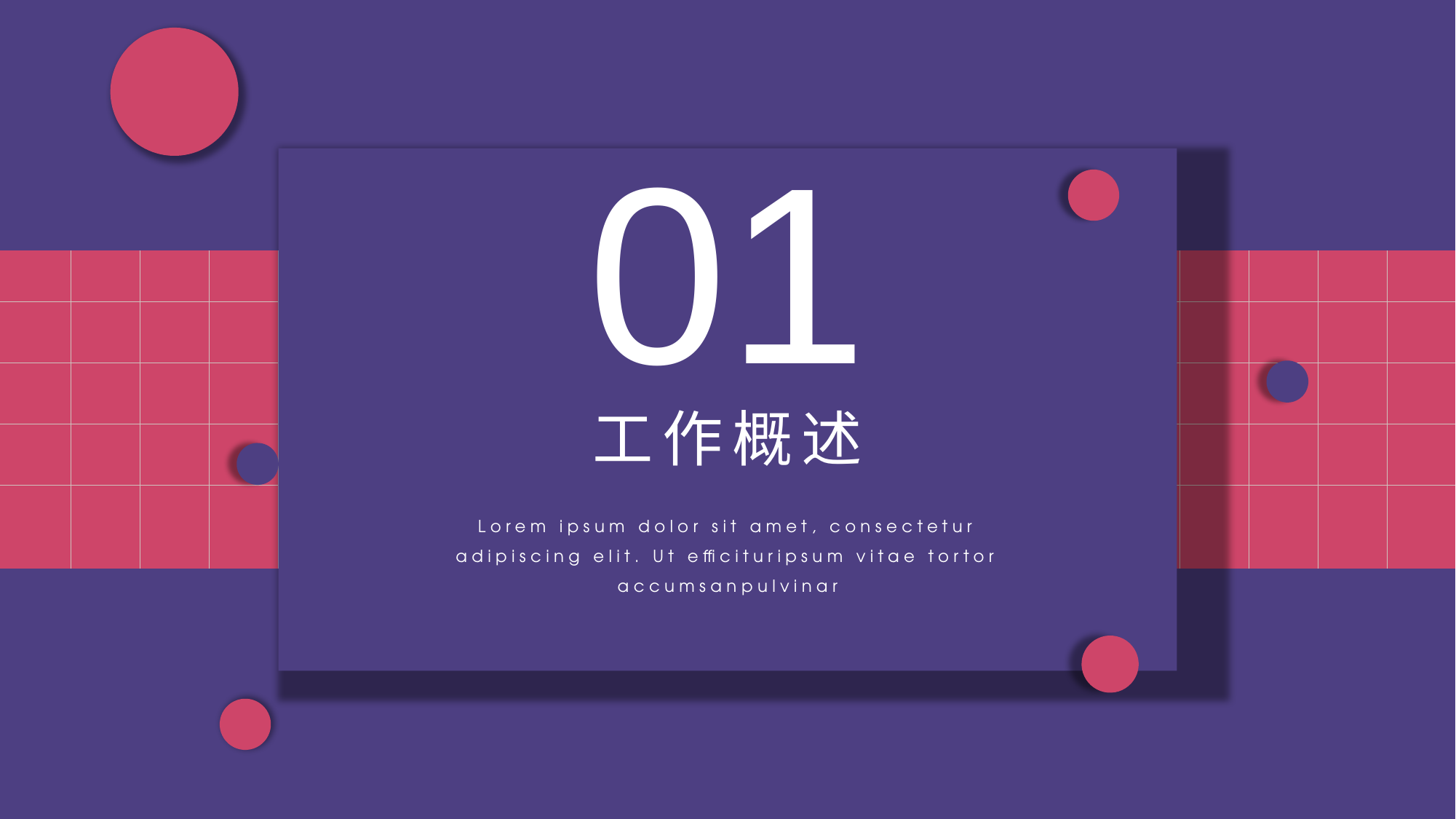

01

PART  01

工作概述

Lorem ipsum dolor sit amet, consectetur adipiscing elit. Ut efficituripsum vitae tortor accumsanpulvinar